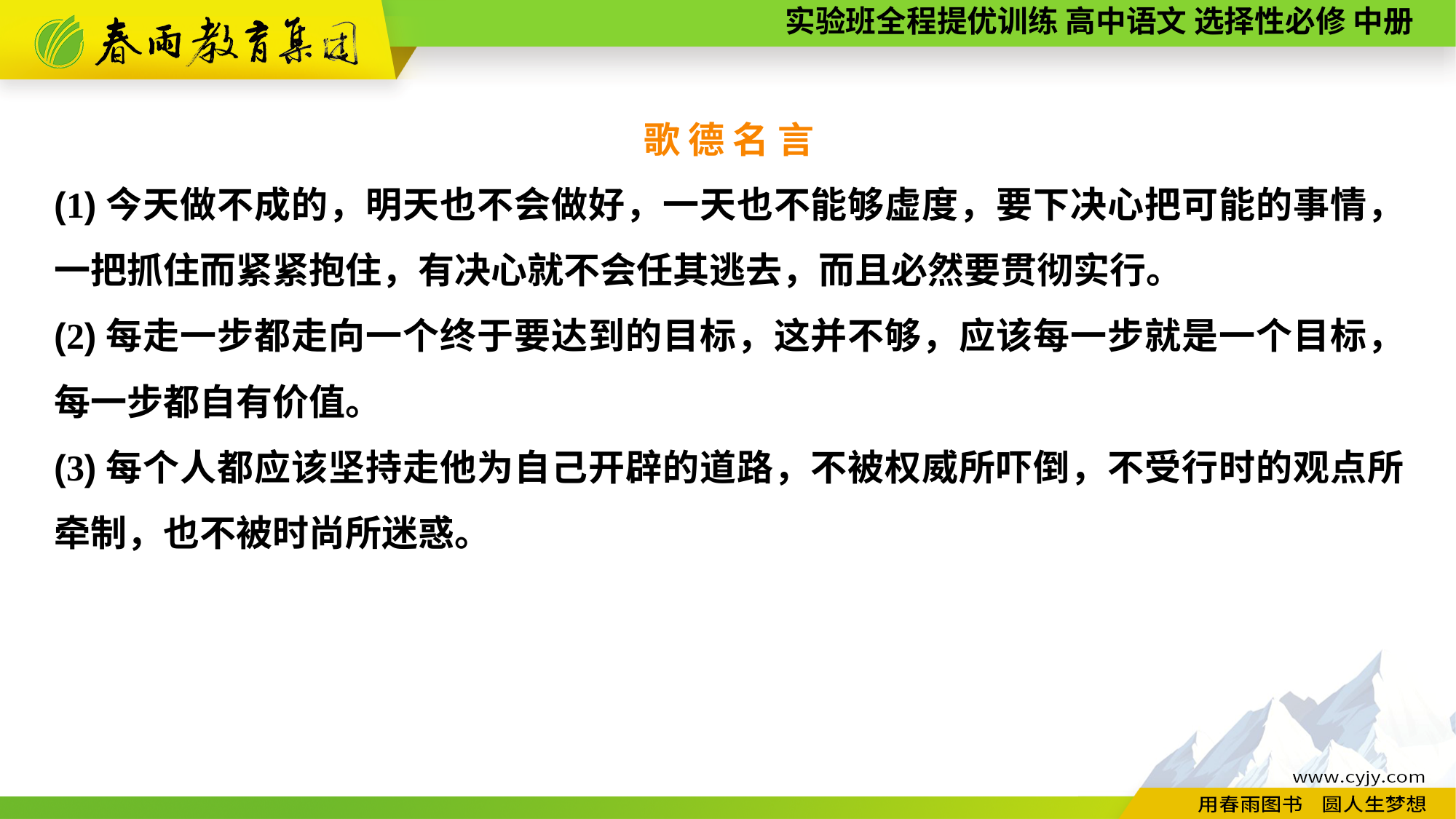

歌 德 名 言
(1)今天做不成的，明天也不会做好，一天也不能够虚度，要下决心把可能的事情，一把抓住而紧紧抱住，有决心就不会任其逃去，而且必然要贯彻实行。
(2)每走一步都走向一个终于要达到的目标，这并不够，应该每一步就是一个目标，每一步都自有价值。
(3)每个人都应该坚持走他为自己开辟的道路，不被权威所吓倒，不受行时的观点所牵制，也不被时尚所迷惑。